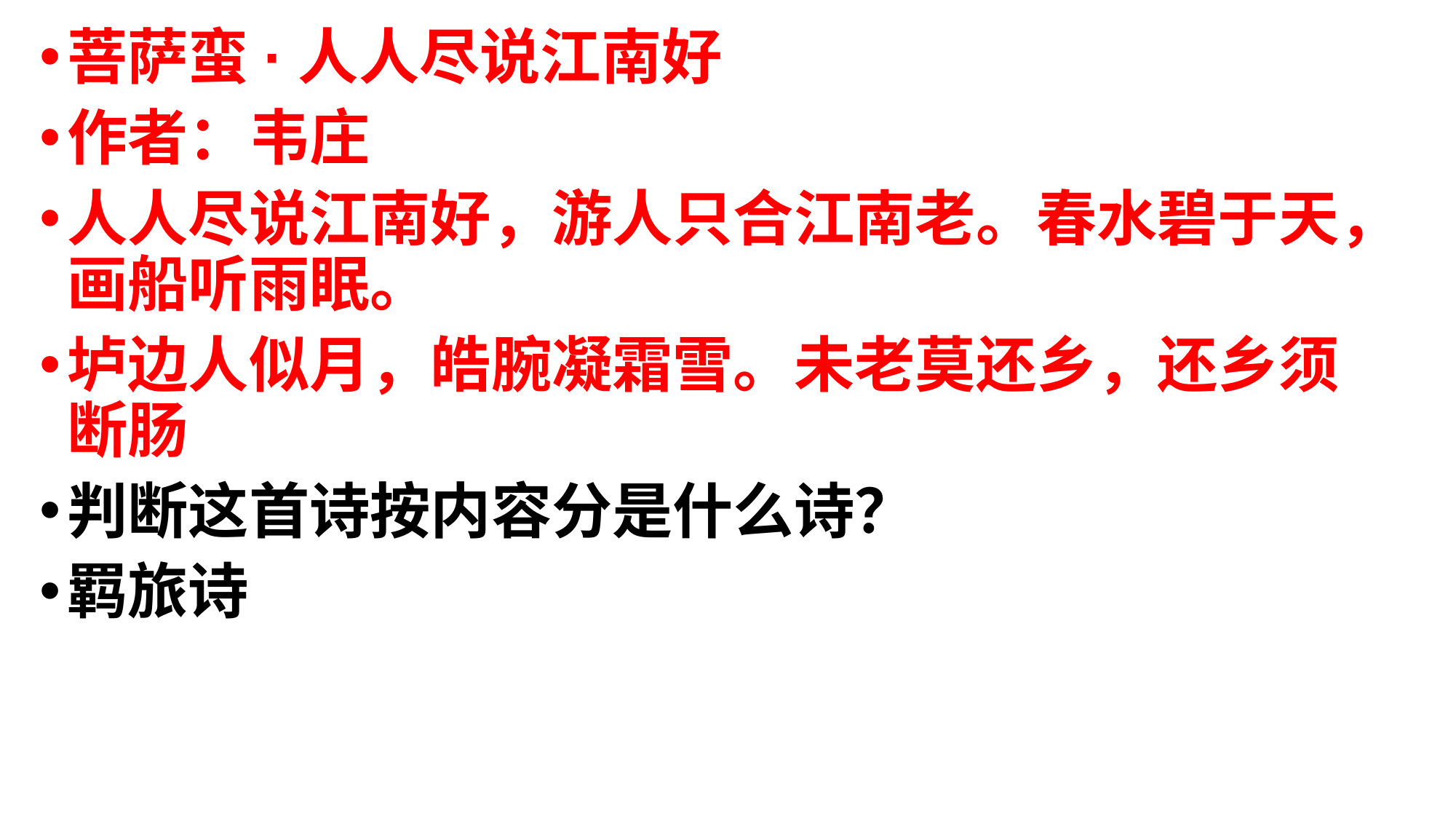

菩萨蛮·人人尽说江南好
作者：韦庄
人人尽说江南好，游人只合江南老。春水碧于天，画船听雨眠。
垆边人似月，皓腕凝霜雪。未老莫还乡，还乡须断肠
判断这首诗按内容分是什么诗？
羁旅诗